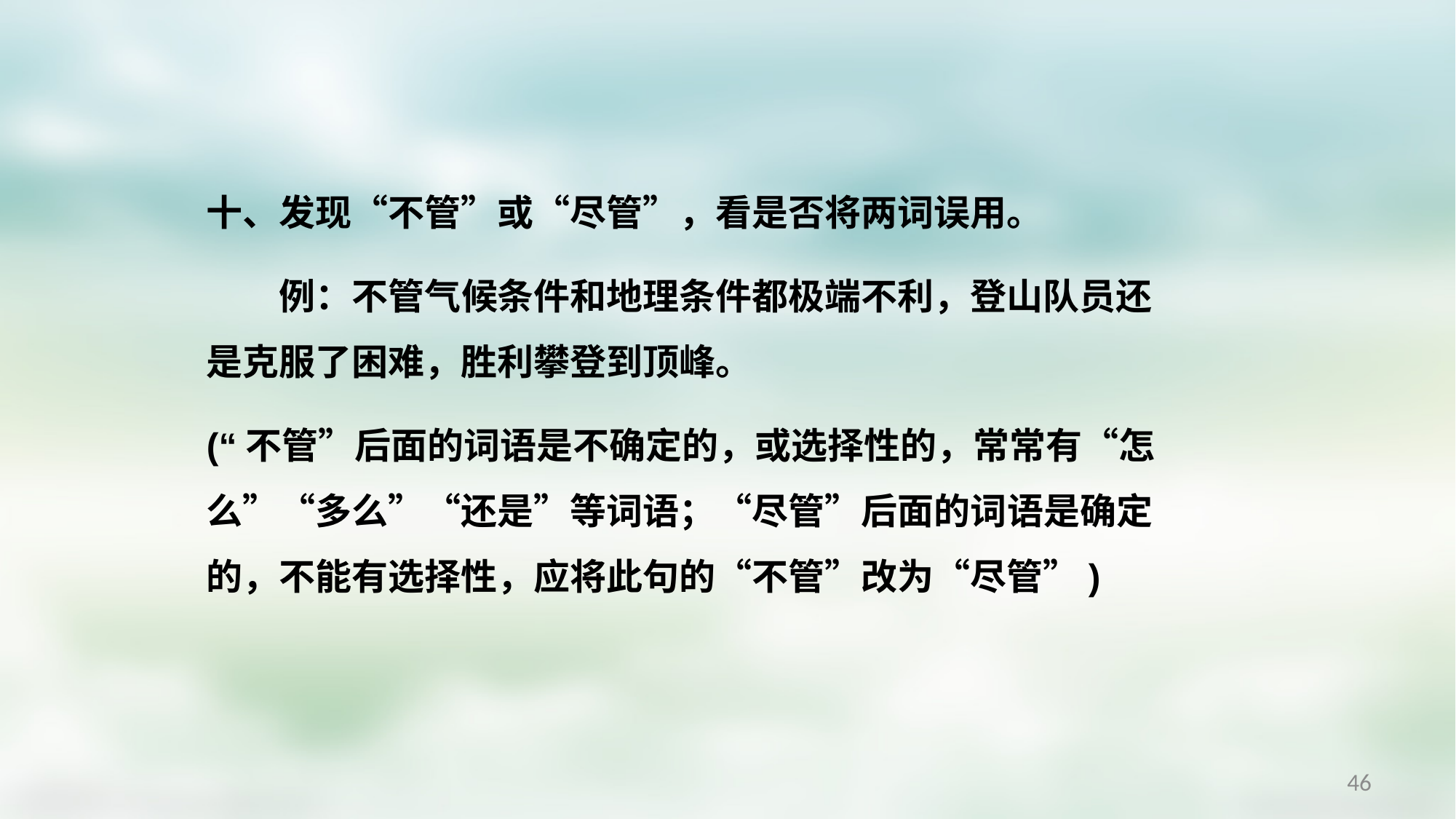

十、发现“不管”或“尽管”，看是否将两词误用。
　　例：不管气候条件和地理条件都极端不利，登山队员还是克服了困难，胜利攀登到顶峰。
(“不管”后面的词语是不确定的，或选择性的，常常有“怎么”“多么”“还是”等词语；“尽管”后面的词语是确定的，不能有选择性，应将此句的“不管”改为“尽管”)
46